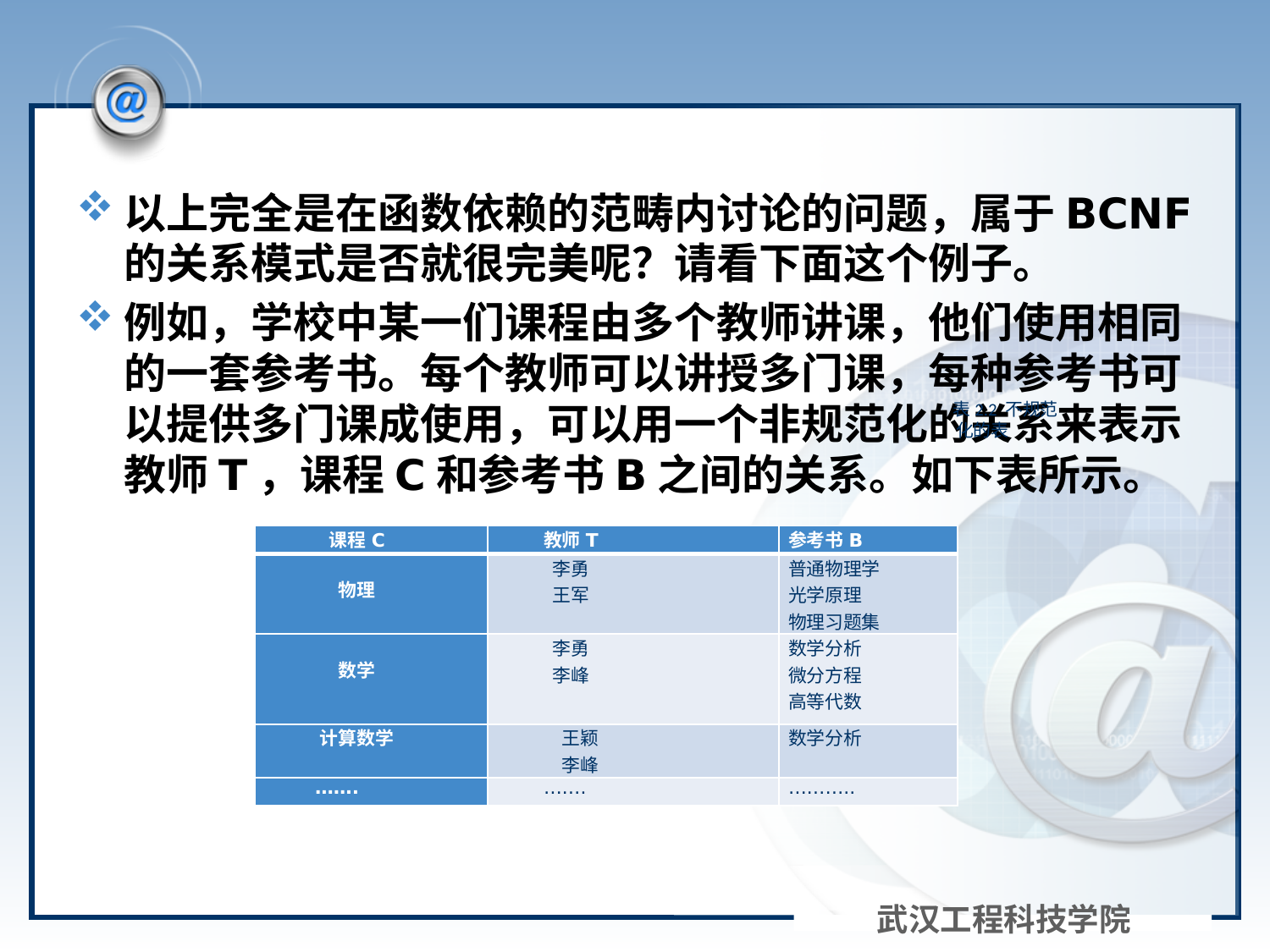

#
以上完全是在函数依赖的范畴内讨论的问题，属于BCNF的关系模式是否就很完美呢？请看下面这个例子。
例如，学校中某一们课程由多个教师讲课，他们使用相同的一套参考书。每个教师可以讲授多门课，每种参考书可以提供多门课成使用，可以用一个非规范化的关系来表示教师T，课程C和参考书B之间的关系。如下表所示。

表2.2 不规范化的表
| 课程C | 教师T | 参考书B |
| --- | --- | --- |
| 物理 | 李勇 王军 | 普通物理学 光学原理 物理习题集 |
| 数学 | 李勇 李峰 | 数学分析 微分方程 高等代数 |
| 计算数学 | 王颖 李峰 | 数学分析 |
| ……. | ……. | ……….. |
武汉工程科技学院